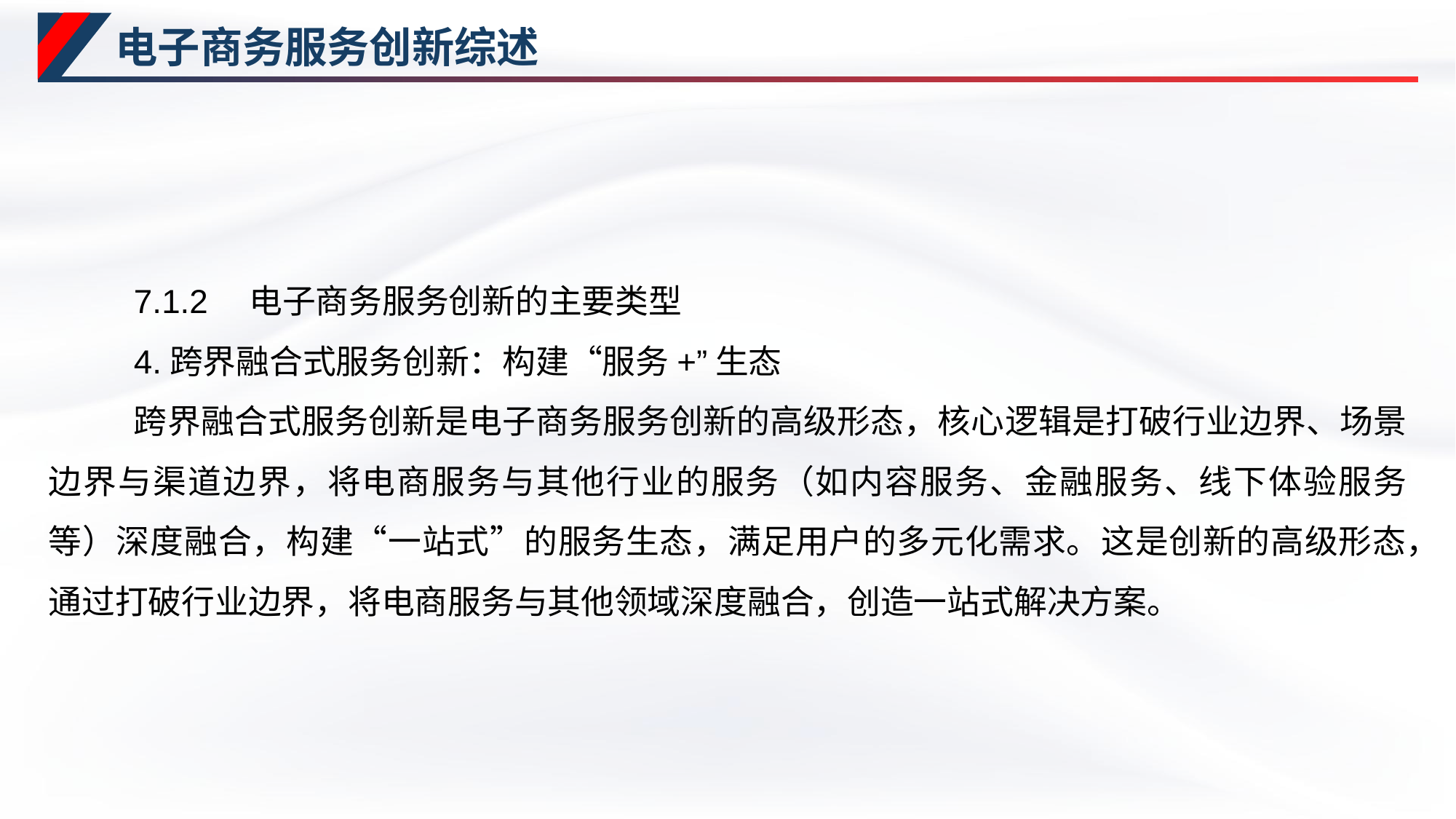

# 电子商务服务创新综述
7.1.2　电子商务服务创新的主要类型
4.跨界融合式服务创新：构建“服务+”生态
跨界融合式服务创新是电子商务服务创新的高级形态，核心逻辑是打破行业边界、场景边界与渠道边界，将电商服务与其他行业的服务（如内容服务、金融服务、线下体验服务等）深度融合，构建“一站式”的服务生态，满足用户的多元化需求。这是创新的高级形态，通过打破行业边界，将电商服务与其他领域深度融合，创造一站式解决方案。